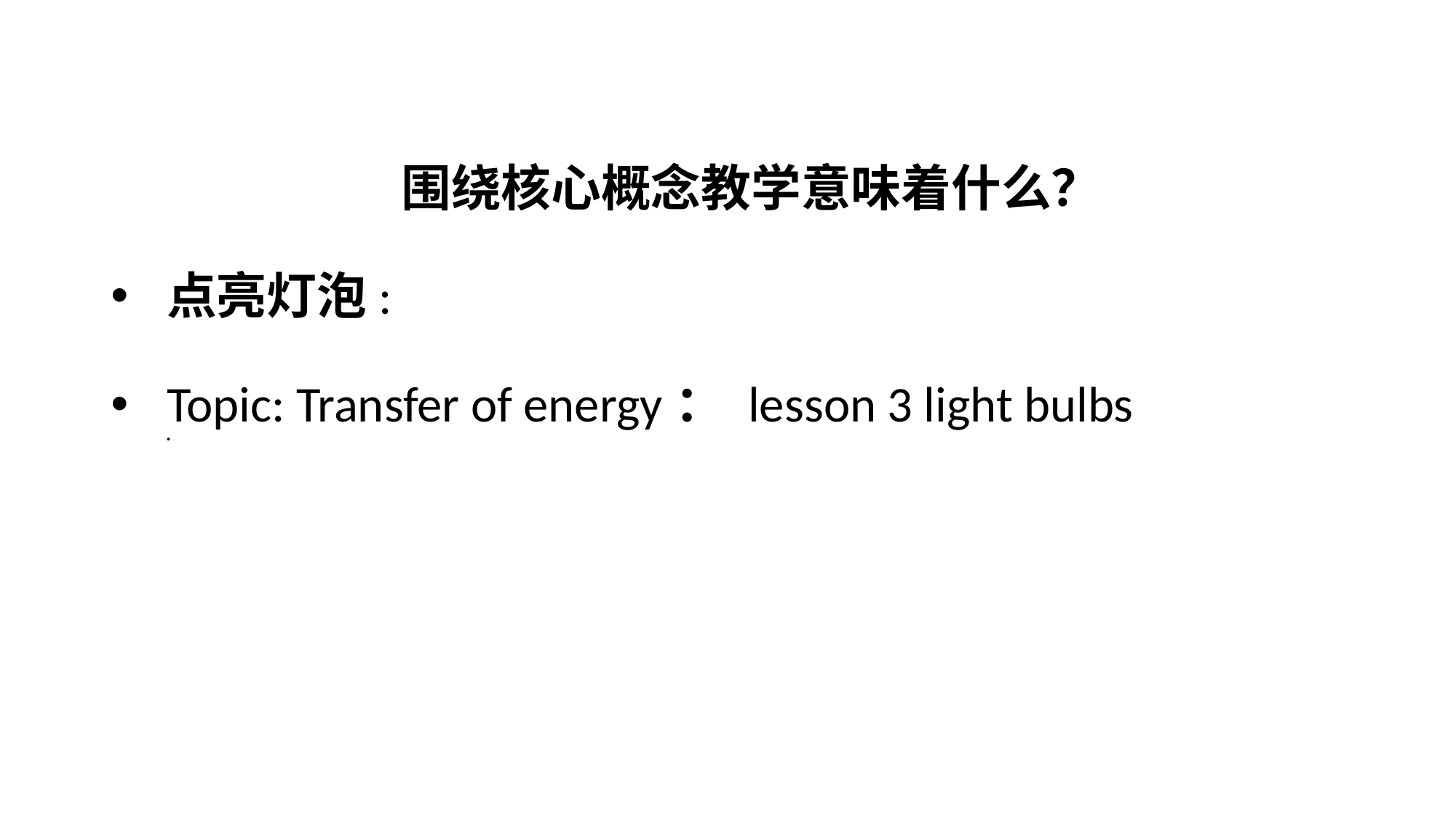

围绕核心概念教学意味着什么？

点亮灯泡:

Topic: Transfer of energy： lesson 3 light bulbs